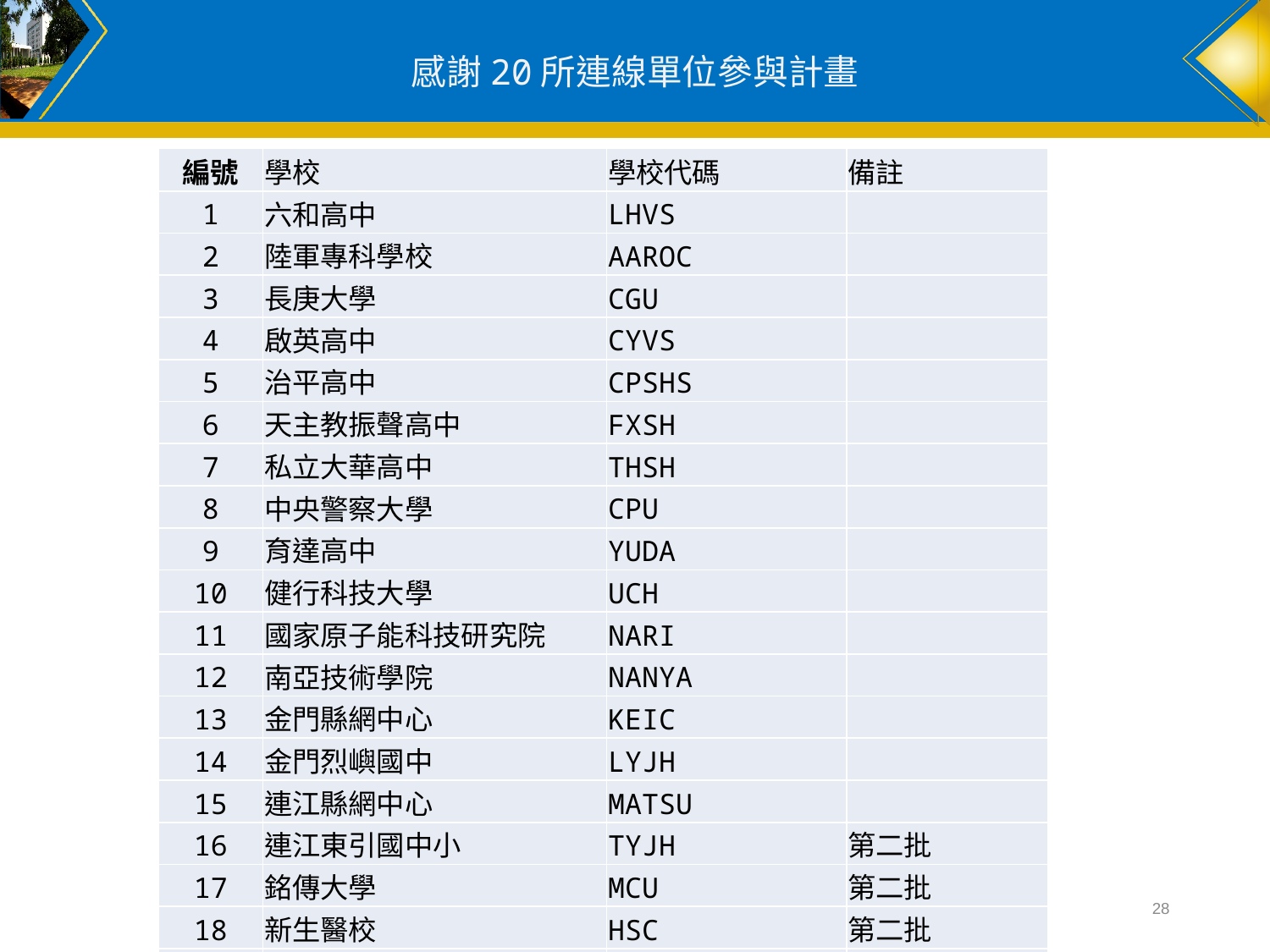

# 感謝20所連線單位參與計畫
| 編號 | 學校 | 學校代碼 | 備註 |
| --- | --- | --- | --- |
| 1 | 六和高中 | LHVS |  |
| 2 | 陸軍專科學校 | AAROC |  |
| 3 | 長庚大學 | CGU |  |
| 4 | 啟英高中 | CYVS |  |
| 5 | 治平高中 | CPSHS |  |
| 6 | 天主教振聲高中 | FXSH |  |
| 7 | 私立大華高中 | THSH |  |
| 8 | 中央警察大學 | CPU |  |
| 9 | 育達高中 | YUDA |  |
| 10 | 健行科技大學 | UCH |  |
| 11 | 國家原子能科技研究院 | NARI |  |
| 12 | 南亞技術學院 | NANYA |  |
| 13 | 金門縣網中心 | KEIC |  |
| 14 | 金門烈嶼國中 | LYJH |  |
| 15 | 連江縣網中心 | MATSU |  |
| 16 | 連江東引國中小 | TYJH | 第二批 |
| 17 | 銘傳大學 | MCU | 第二批 |
| 18 | 新生醫校 | HSC | 第二批 |
| 19 | 中壢高中 | CLHS | 第二批 |
| 20 | 長庚科大 | CGUST | 第二批 |
28